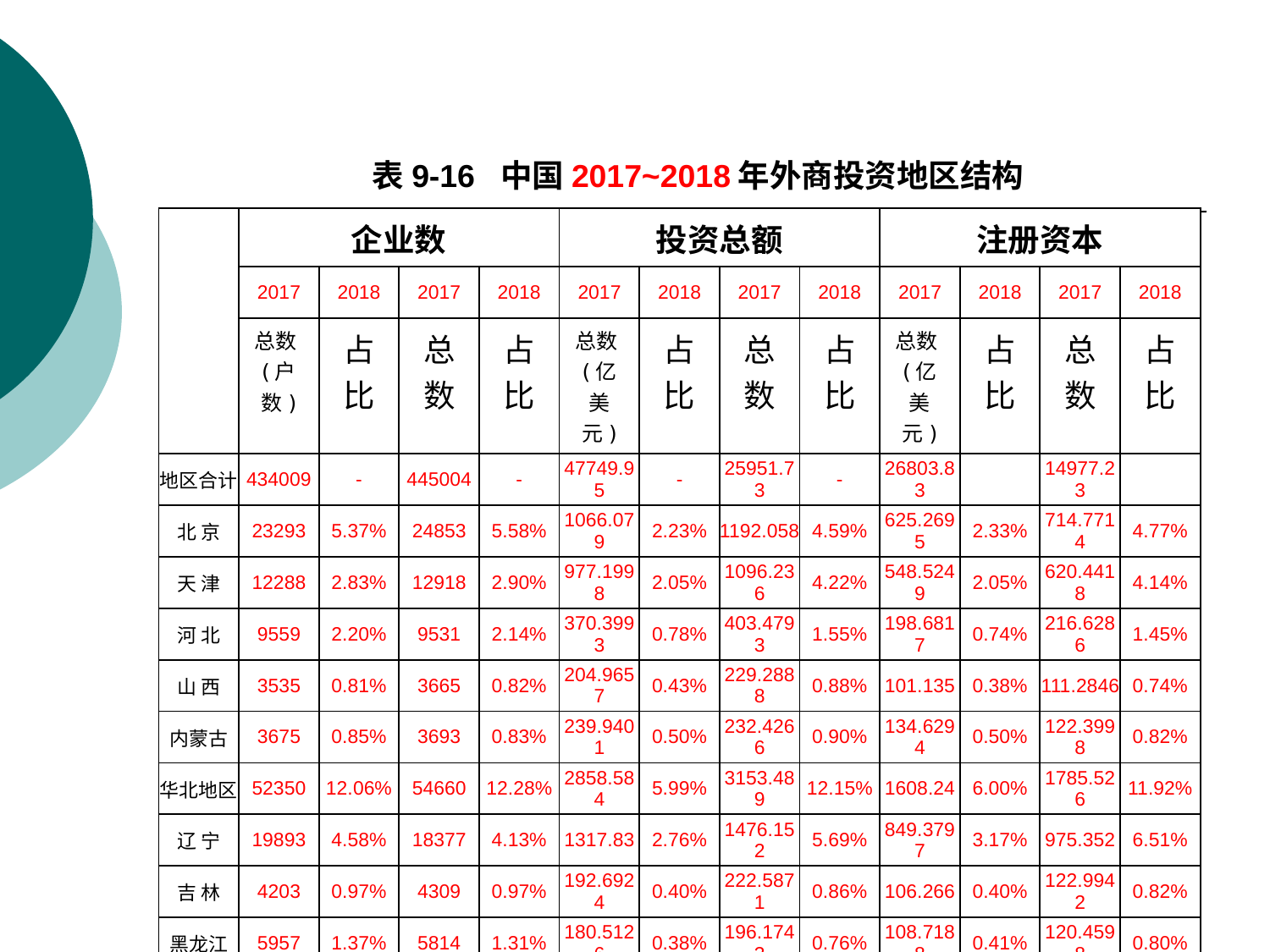

# 表9-16  中国2017~2018年外商投资地区结构
|  | 企业数 |  |  |  | 投资总额 |  |  |  | 注册资本 |  |  |  |
| --- | --- | --- | --- | --- | --- | --- | --- | --- | --- | --- | --- | --- |
|  | 2017 | 2018 | 2017 | 2018 | 2017 | 2018 | 2017 | 2018 | 2017 | 2018 | 2017 | 2018 |
|  | 总数(户数) | 占比 | 总数 | 占比 | 总数(亿美元) | 占比 | 总数 | 占比 | 总数(亿美元) | 占比 | 总数 | 占比 |
| 地区合计 | 434009 | - | 445004 | - | 47749.95 | - | 25951.73 | - | 26803.83 |  | 14977.23 |  |
| 北 京 | 23293 | 5.37% | 24853 | 5.58% | 1066.079 | 2.23% | 1192.058 | 4.59% | 625.2695 | 2.33% | 714.7714 | 4.77% |
| 天 津 | 12288 | 2.83% | 12918 | 2.90% | 977.1998 | 2.05% | 1096.236 | 4.22% | 548.5249 | 2.05% | 620.4418 | 4.14% |
| 河 北 | 9559 | 2.20% | 9531 | 2.14% | 370.3993 | 0.78% | 403.4793 | 1.55% | 198.6817 | 0.74% | 216.6286 | 1.45% |
| 山 西 | 3535 | 0.81% | 3665 | 0.82% | 204.9657 | 0.43% | 229.2888 | 0.88% | 101.135 | 0.38% | 111.2846 | 0.74% |
| 内蒙古 | 3675 | 0.85% | 3693 | 0.83% | 239.9401 | 0.50% | 232.4266 | 0.90% | 134.6294 | 0.50% | 122.3998 | 0.82% |
| 华北地区 | 52350 | 12.06% | 54660 | 12.28% | 2858.584 | 5.99% | 3153.489 | 12.15% | 1608.24 | 6.00% | 1785.526 | 11.92% |
| 辽 宁 | 19893 | 4.58% | 18377 | 4.13% | 1317.83 | 2.76% | 1476.152 | 5.69% | 849.3797 | 3.17% | 975.352 | 6.51% |
| 吉 林 | 4203 | 0.97% | 4309 | 0.97% | 192.6924 | 0.40% | 222.5871 | 0.86% | 106.266 | 0.40% | 122.9942 | 0.82% |
| 黑龙江 | 5957 | 1.37% | 5814 | 1.31% | 180.5126 | 0.38% | 196.1743 | 0.76% | 108.7188 | 0.41% | 120.4598 | 0.80% |